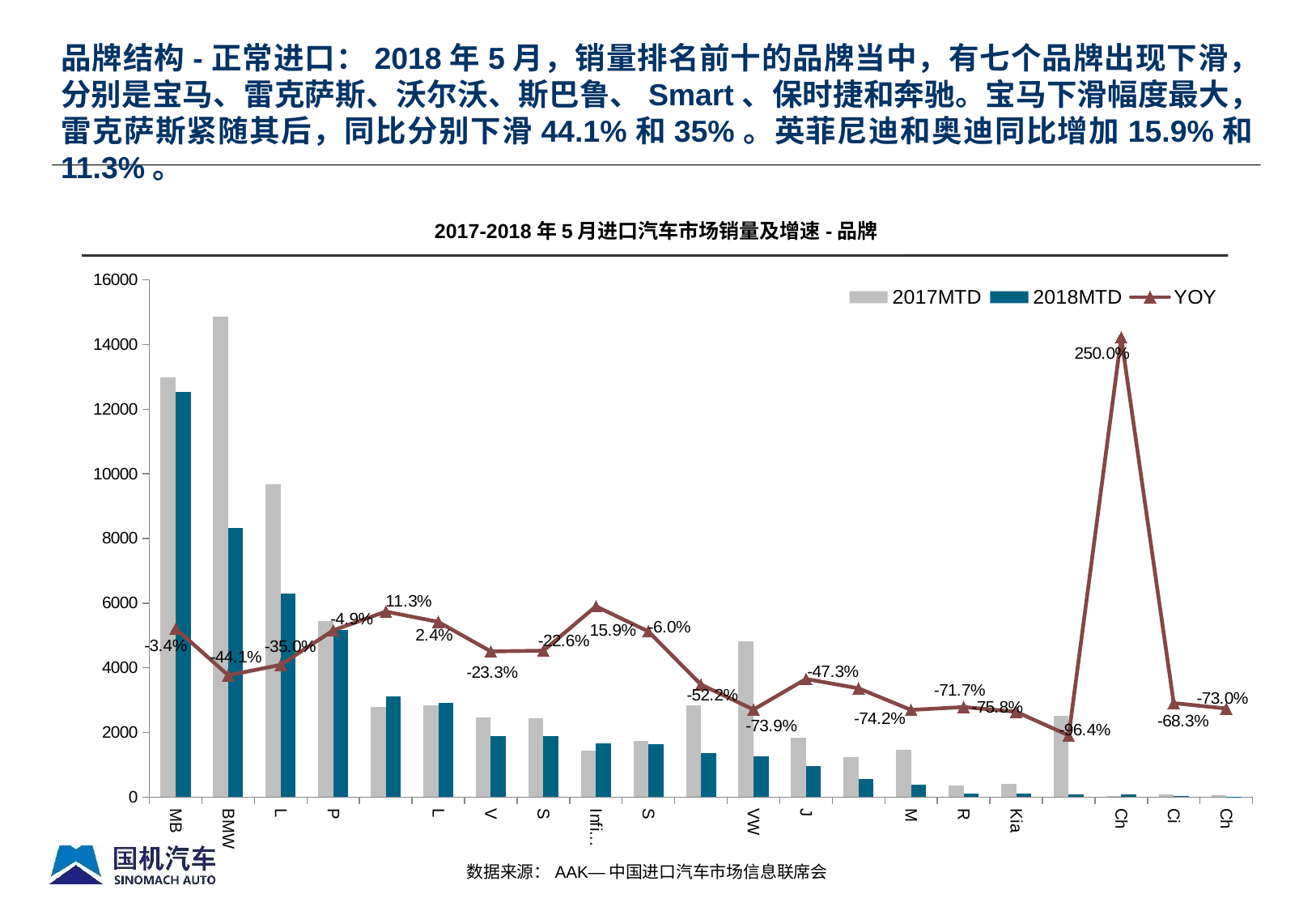

品牌结构-正常进口：2018年5月，销量排名前十的品牌当中，有七个品牌出现下滑，分别是宝马、雷克萨斯、沃尔沃、斯巴鲁、Smart、保时捷和奔驰。宝马下滑幅度最大，雷克萨斯紧随其后，同比分别下滑44.1%和35%。英菲尼迪和奥迪同比增加15.9%和11.3%。
2017-2018年5月进口汽车市场销量及增速-品牌

### Chart

| Category | 2017MTD | 2018MTD | YOY |
|---|---|---|---|
| MB | 12976.0 | 12538.0 | -0.0337546239210851 |
| BMW | 14872.0 | 8317.0 | -0.440761161915008 |
| Lexus | 9678.0 | 6291.0 | -0.349969001859888 |
| Porsche  | 5430.0 | 5163.0 | -0.049171270718232 |
| Audi | 2785.0 | 3100.0 | 0.11310592459605 |
| Land Rover | 2834.0 | 2902.0 | 0.0239943542695836 |
| Volvo | 2461.0 | 1887.0 | -0.233238520926453 |
| Subaru | 2430.0 | 1880.0 | -0.226337448559671 |
| Infiniti | 1431.0 | 1659.0 | 0.159329140461216 |
| Smart | 1743.0 | 1639.0 | -0.059667240390132 |
| MINI | 2838.0 | 1357.0 | -0.52184637068358 |
| VW | 4827.0 | 1260.0 | -0.738968303293971 |
| Jaguar | 1828.0 | 963.0 | -0.473194748358862 |
| Jeep | 1232.0 | 549.0 | -0.554383116883117 |
| Maserati | 1459.0 | 376.0 | -0.742289239204935 |
| Renault | 357.0 | 101.0 | -0.717086834733894 |
| Kia | 418.0 | 101.0 | -0.758373205741627 |
| Ford | 2520.0 | 90.0 | -0.964285714285714 |
| Chrysler | 20.0 | 70.0 | 2.5 |
| Citroen | 82.0 | 26.0 | -0.682926829268293 |
| Chevrolet | 63.0 | 17.0 | -0.73015873015873 |
数据来源：AAK—中国进口汽车市场信息联席会